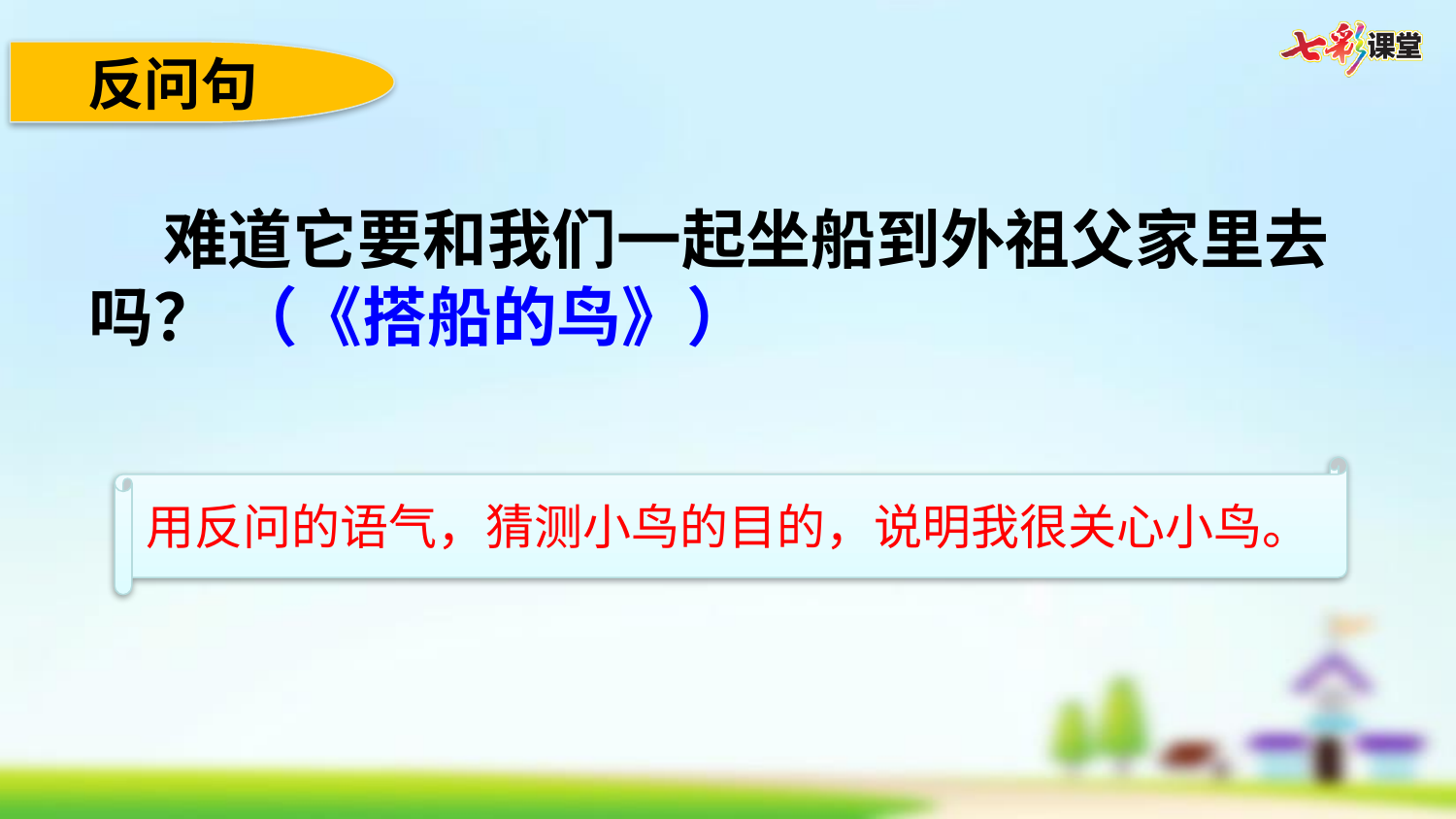

反问句
    难道它要和我们一起坐船到外祖父家里去吗？ （《搭船的鸟》）
用反问的语气，猜测小鸟的目的，说明我很关心小鸟。